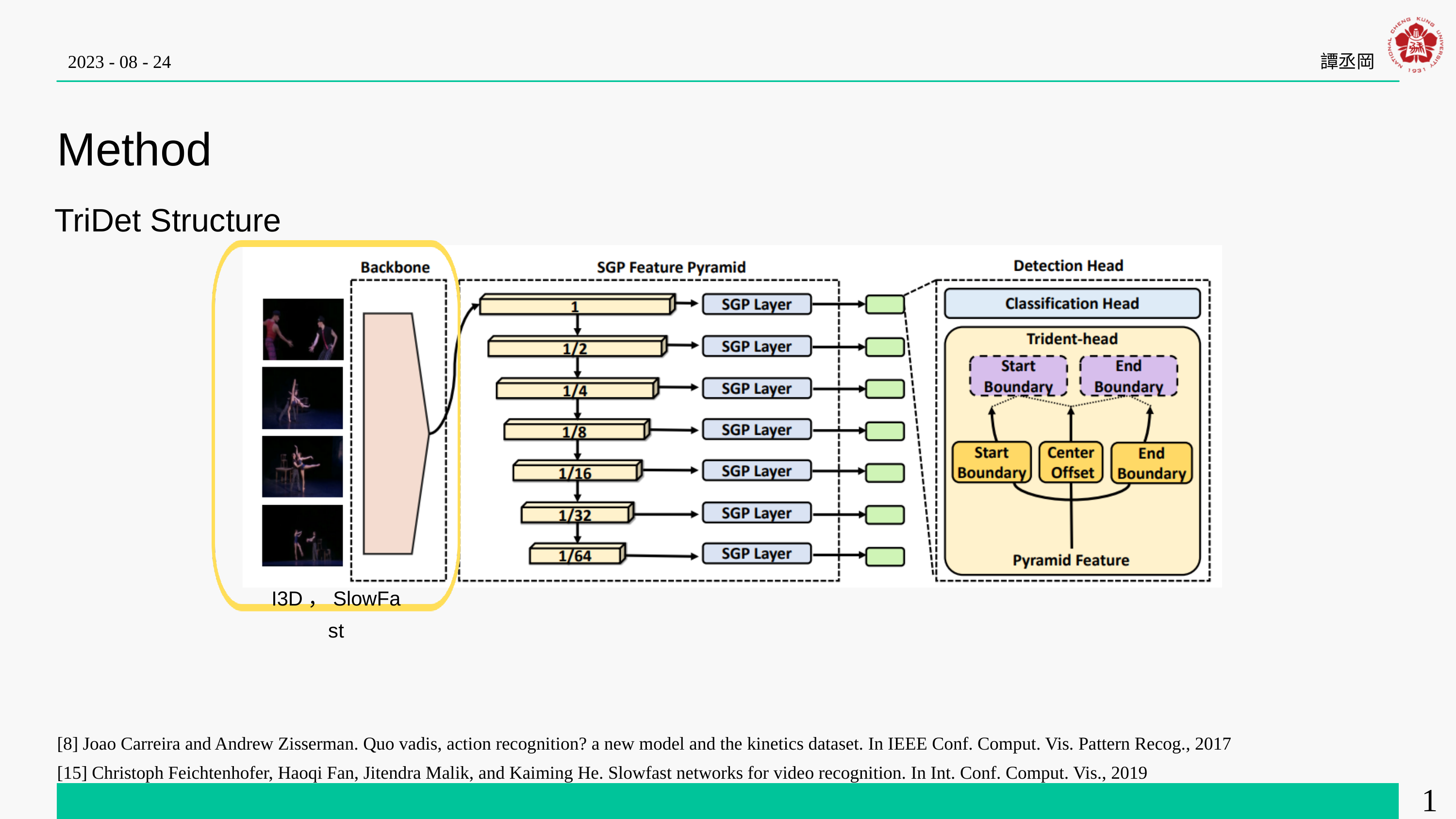

2023 - 08 - 24
譚丞岡

Method
TriDet Structure

I3D，SlowFast
[8] Joao Carreira and Andrew Zisserman. Quo vadis, action recognition? a new model and the kinetics dataset. In IEEE Conf. Comput. Vis. Pattern Recog., 2017
[15] Christoph Feichtenhofer, Haoqi Fan, Jitendra Malik, and Kaiming He. Slowfast networks for video recognition. In Int. Conf. Comput. Vis., 2019
17